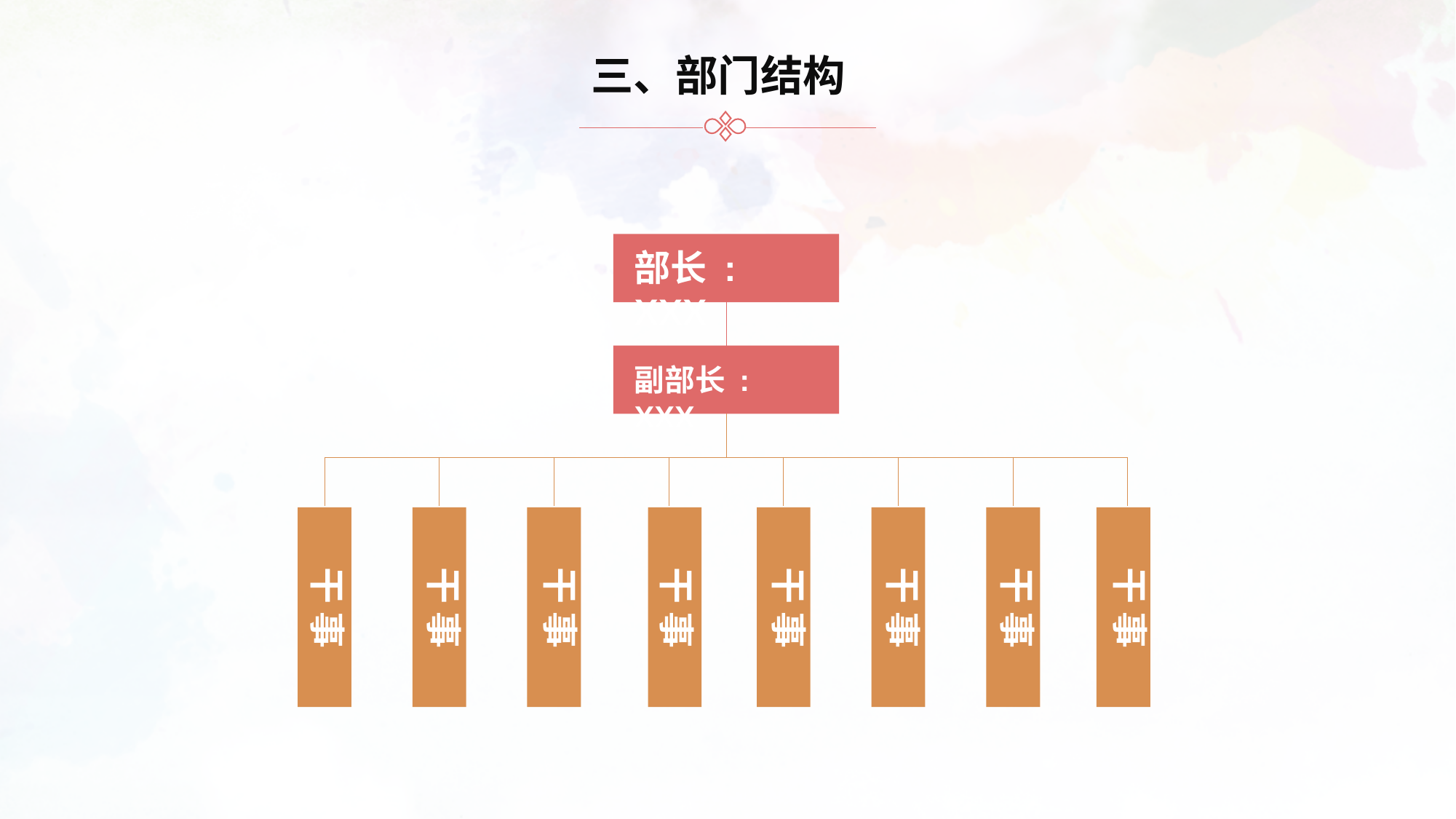

三、部门结构

部长 : XXX

副部长 : XXX

干 事
干 事
干 事
干 事
干 事
干 事
干 事
干 事